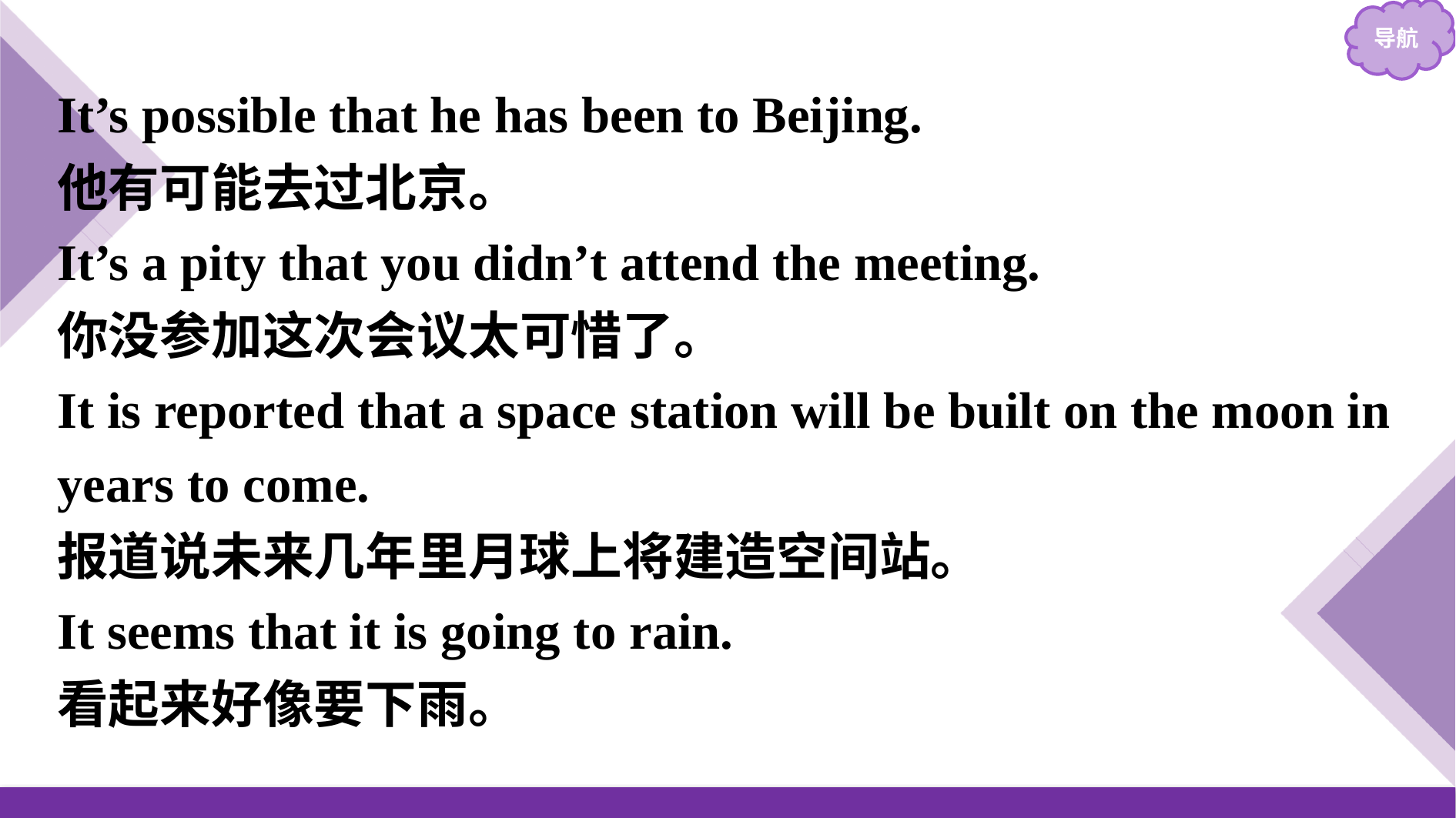

It’s possible that he has been to Beijing.
他有可能去过北京。
It’s a pity that you didn’t attend the meeting.
你没参加这次会议太可惜了。
It is reported that a space station will be built on the moon in years to come.
报道说未来几年里月球上将建造空间站。
It seems that it is going to rain.
看起来好像要下雨。